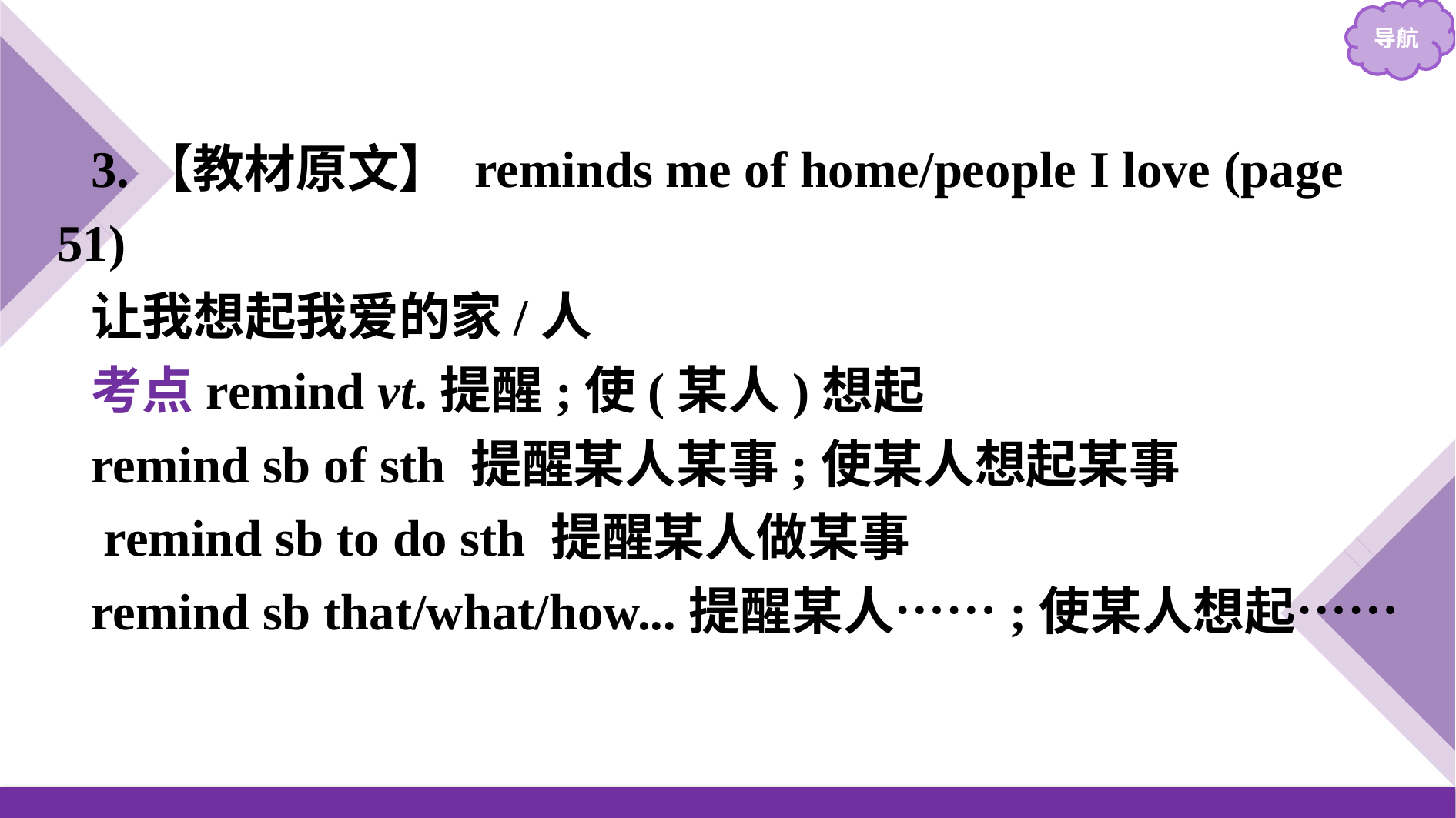

3.【教材原文】 reminds me of home/people I love (page 51)
让我想起我爱的家/人
考点remind vt.提醒;使(某人)想起
remind sb of sth 提醒某人某事;使某人想起某事
 remind sb to do sth 提醒某人做某事
remind sb that/what/how...提醒某人……;使某人想起……